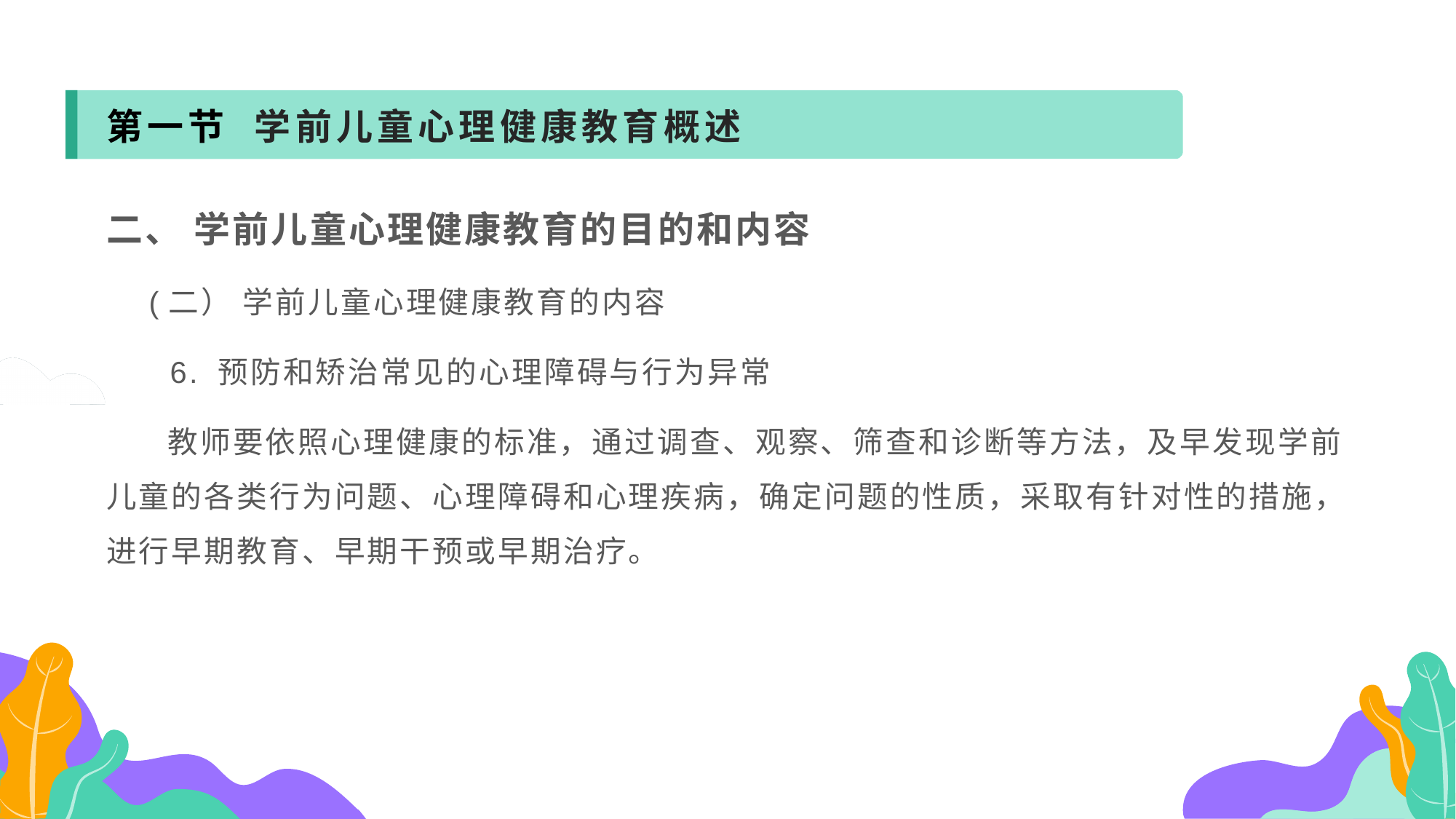

第一节  学前儿童心理健康教育概述
二、 学前儿童心理健康教育的目的和内容
    (二） 学前儿童心理健康教育的内容
      6. 预防和矫治常见的心理障碍与行为异常
      教师要依照心理健康的标准，通过调查、观察、筛查和诊断等方法，及早发现学前儿童的各类行为问题、心理障碍和心理疾病，确定问题的性质，采取有针对性的措施，进行早期教育、早期干预或早期治疗。